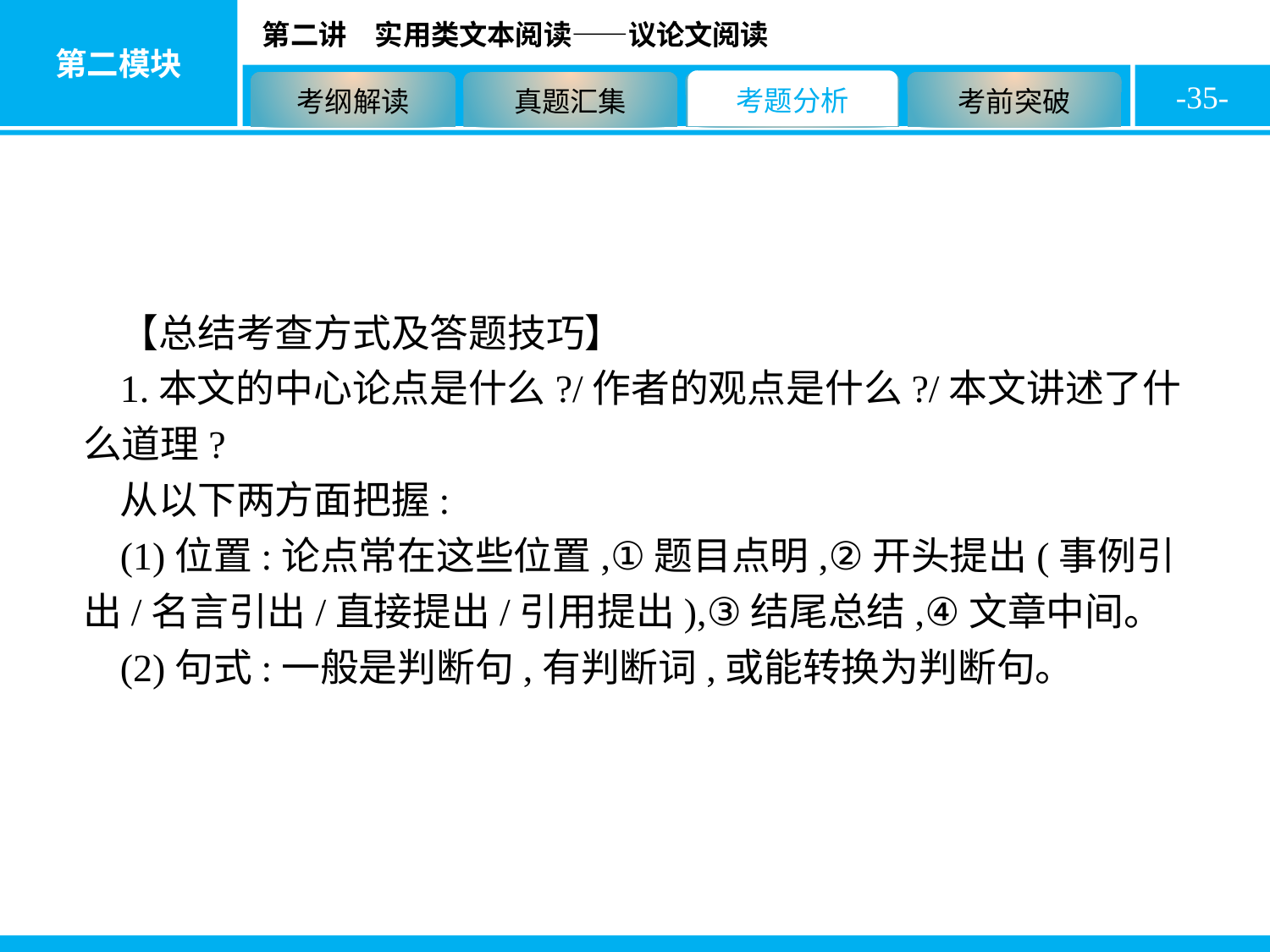

-35-
【总结考查方式及答题技巧】
1.本文的中心论点是什么?/作者的观点是什么?/本文讲述了什么道理?
从以下两方面把握:
(1)位置:论点常在这些位置,①题目点明,②开头提出(事例引出/名言引出/直接提出/引用提出),③结尾总结,④文章中间。
(2)句式:一般是判断句,有判断词,或能转换为判断句。